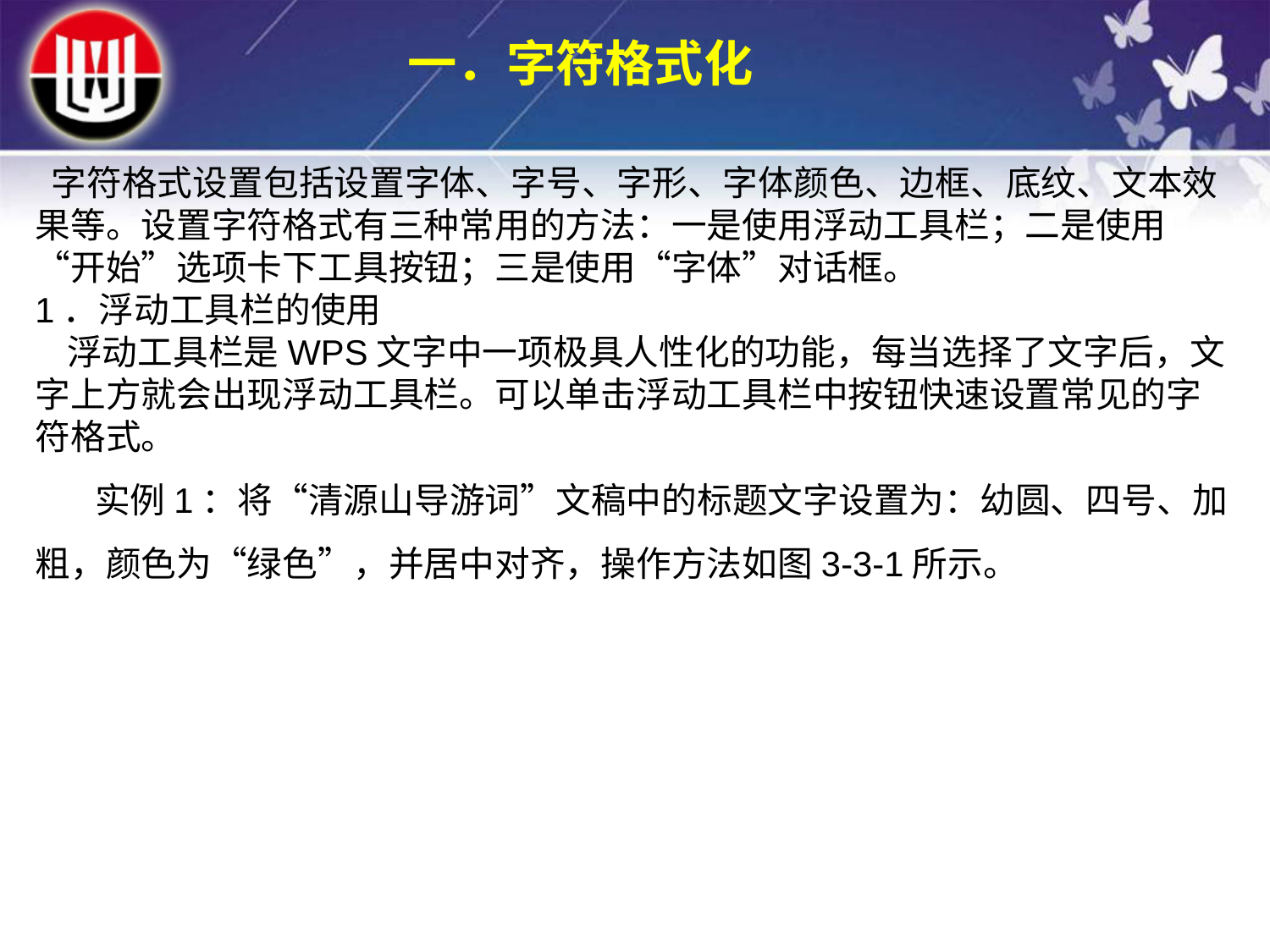

一．字符格式化
 字符格式设置包括设置字体、字号、字形、字体颜色、边框、底纹、文本效果等。设置字符格式有三种常用的方法：一是使用浮动工具栏；二是使用“开始”选项卡下工具按钮；三是使用“字体”对话框。1．浮动工具栏的使用   浮动工具栏是WPS文字中一项极具人性化的功能，每当选择了文字后，文字上方就会出现浮动工具栏。可以单击浮动工具栏中按钮快速设置常见的字符格式。   实例1：将“清源山导游词”文稿中的标题文字设置为：幼圆、四号、加粗，颜色为“绿色”，并居中对齐，操作方法如图3-3-1所示。